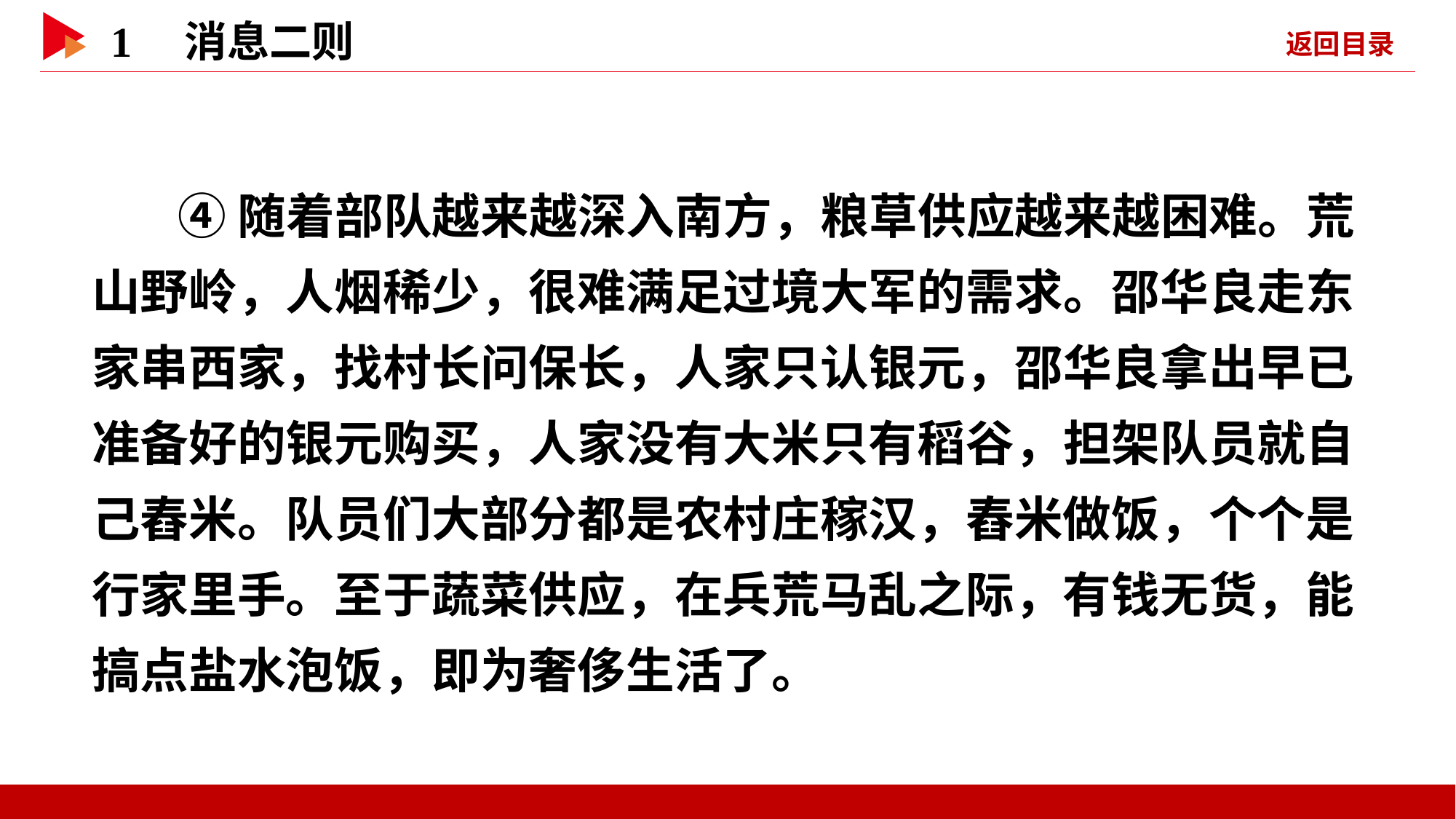

④随着部队越来越深入南方，粮草供应越来越困难。荒山野岭，人烟稀少，很难满足过境大军的需求。邵华良走东家串西家，找村长问保长，人家只认银元，邵华良拿出早已准备好的银元购买，人家没有大米只有稻谷，担架队员就自己舂米。队员们大部分都是农村庄稼汉，舂米做饭，个个是行家里手。至于蔬菜供应，在兵荒马乱之际，有钱无货，能搞点盐水泡饭，即为奢侈生活了。